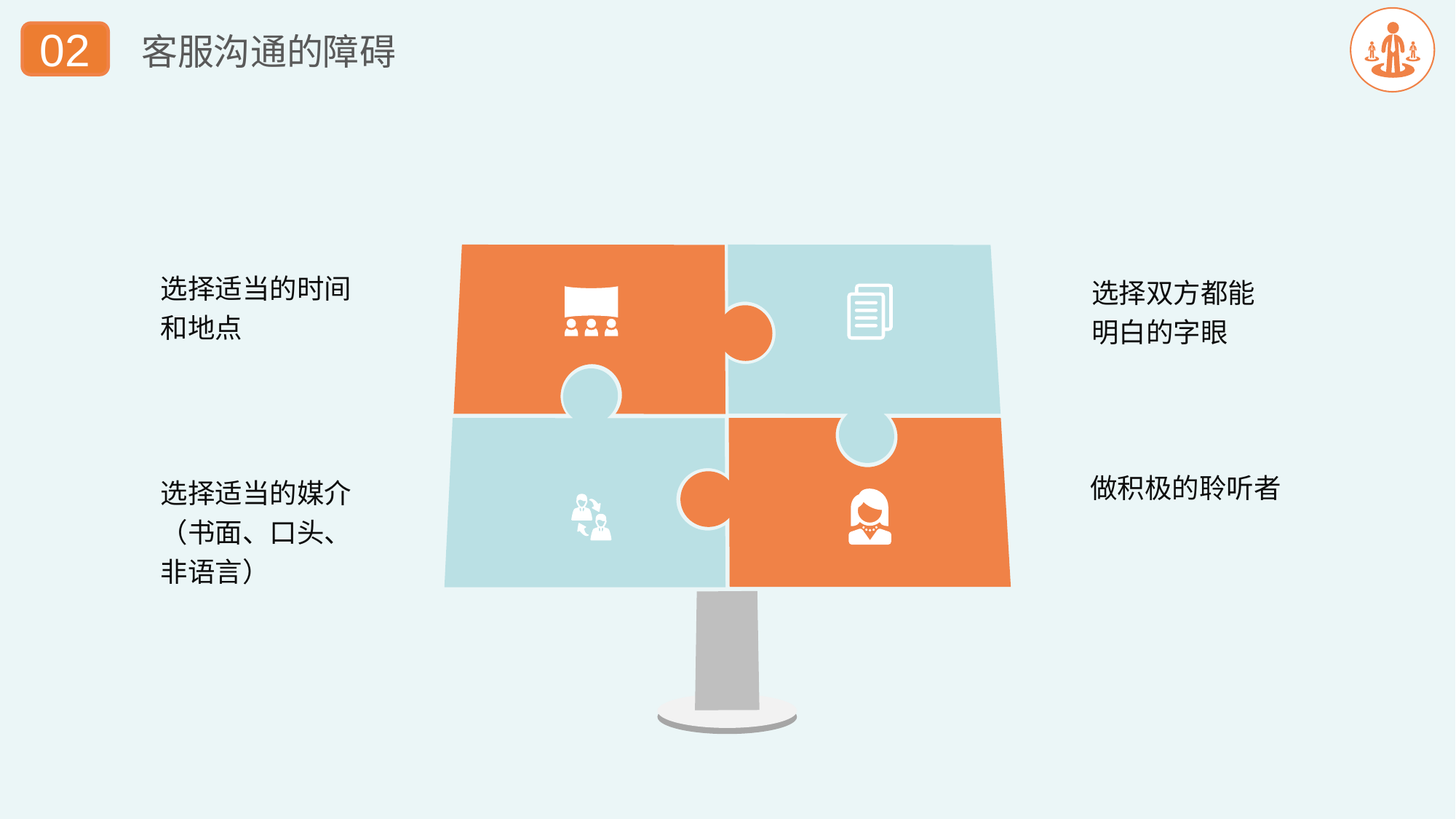

02

客服沟通的障碍

选择适当的时间和地点
选择双方都能明白的字眼

做积极的聆听者
选择适当的媒介（书面、口头、非语言）